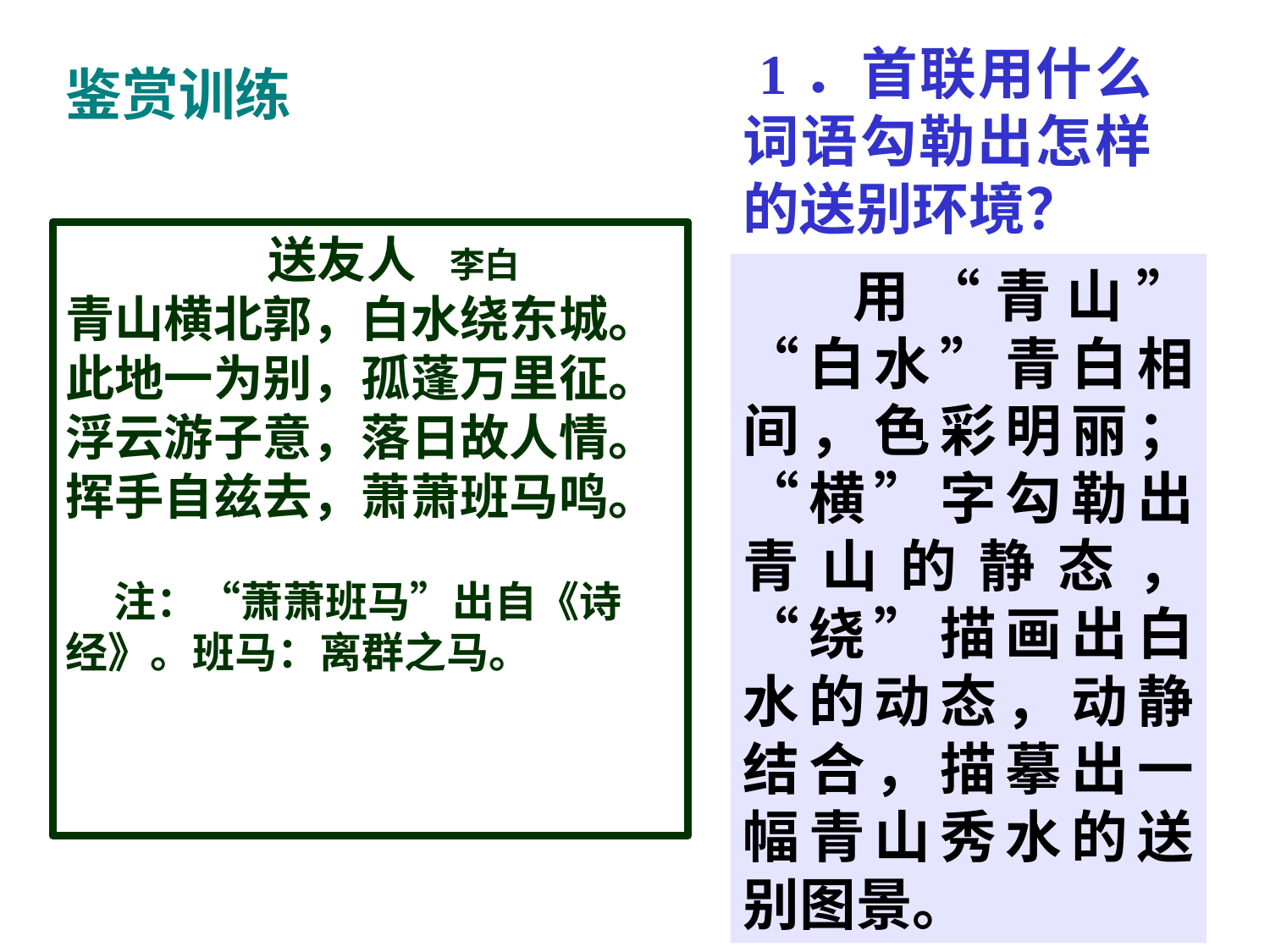

1．首联用什么词语勾勒出怎样的送别环境？

鉴赏训练
                 送友人   李白
青山横北郭，白水绕东城。
此地一为别，孤蓬万里征。
浮云游子意，落日故人情。
挥手自兹去，萧萧班马鸣。

    注：“萧萧班马”出自《诗
经》。班马：离群之马。

   用“青山” “白水”青白相间，色彩明丽；“横”字勾勒出青山的静态，“绕”描画出白水的动态，动静结合，描摹出一幅青山秀水的送别图景。